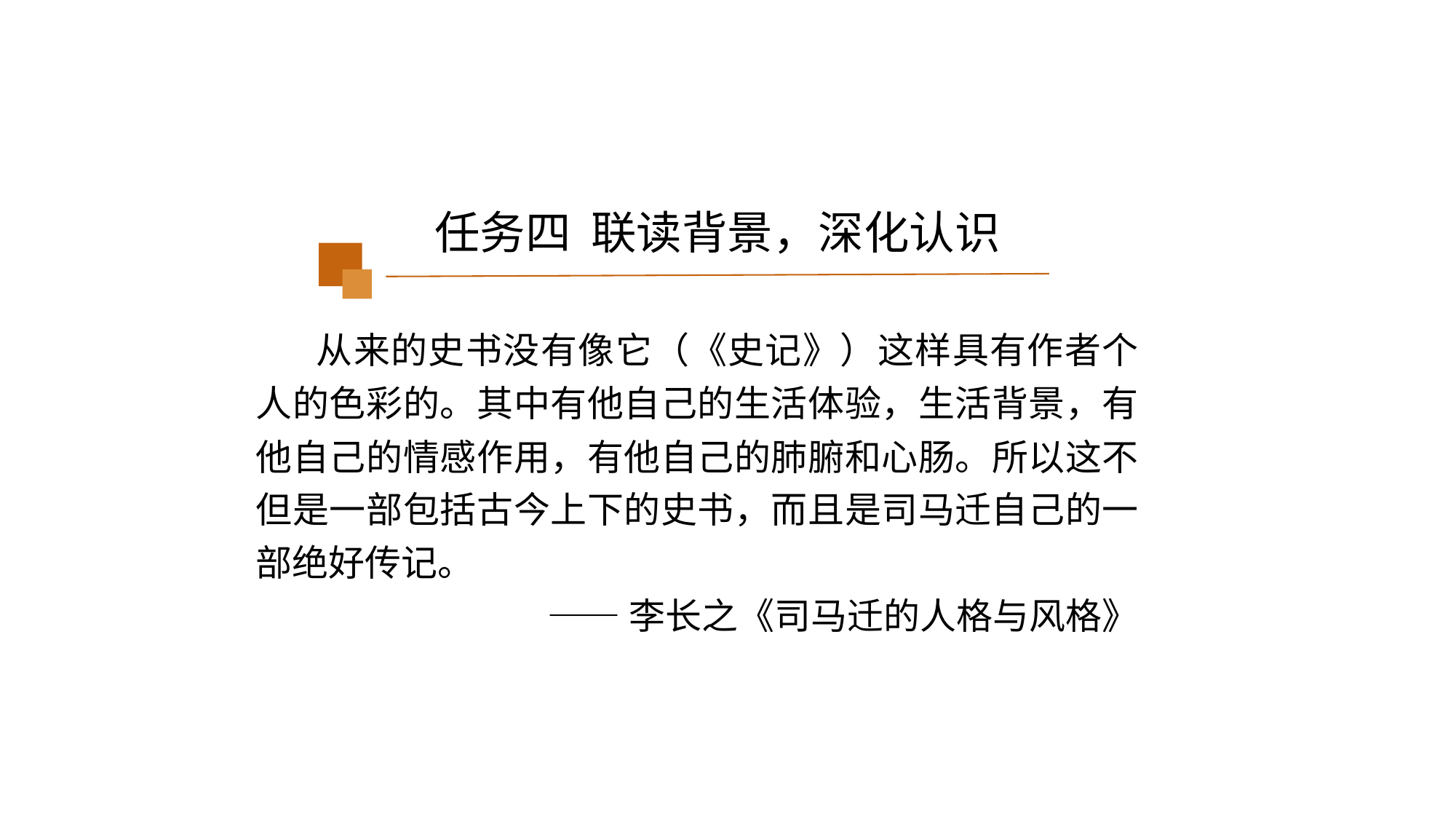

任务四  联读背景，深化认识

  从来的史书没有像它（《史记》）这样具有作者个人的色彩的。其中有他自己的生活体验，生活背景，有他自己的情感作用，有他自己的肺腑和心肠。所以这不但是一部包括古今上下的史书，而且是司马迁自己的一部绝好传记。
——李长之《司马迁的人格与风格》